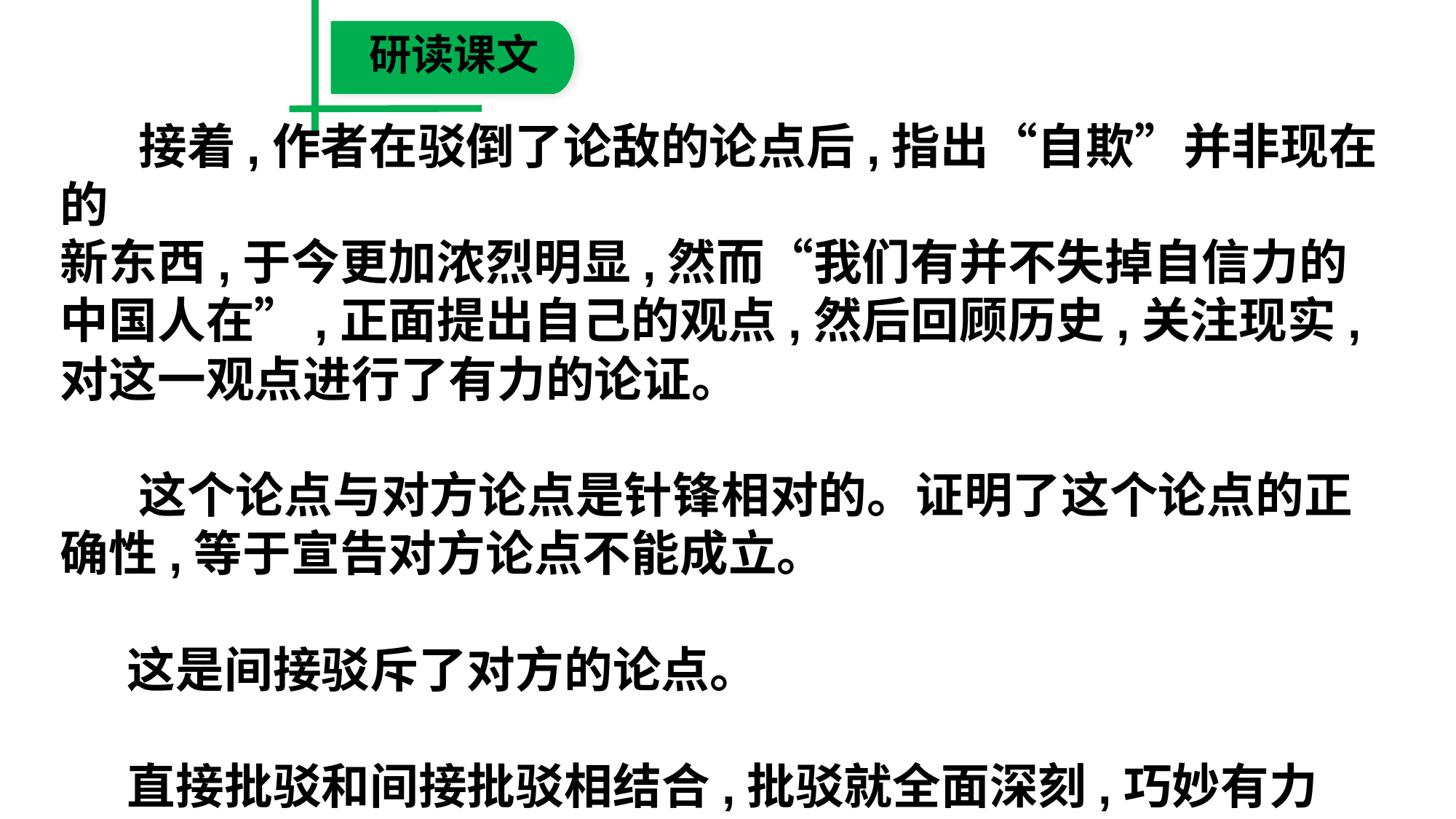

研读课文
      接着,作者在驳倒了论敌的论点后,指出“自欺”并非现在的
新东西,于今更加浓烈明显,然而“我们有并不失掉自信力的中国人在”,正面提出自己的观点,然后回顾历史,关注现实,对这一观点进行了有力的论证。

      这个论点与对方论点是针锋相对的。证明了这个论点的正确性,等于宣告对方论点不能成立。

     这是间接驳斥了对方的论点。

     直接批驳和间接批驳相结合,批驳就全面深刻,巧妙有力了。